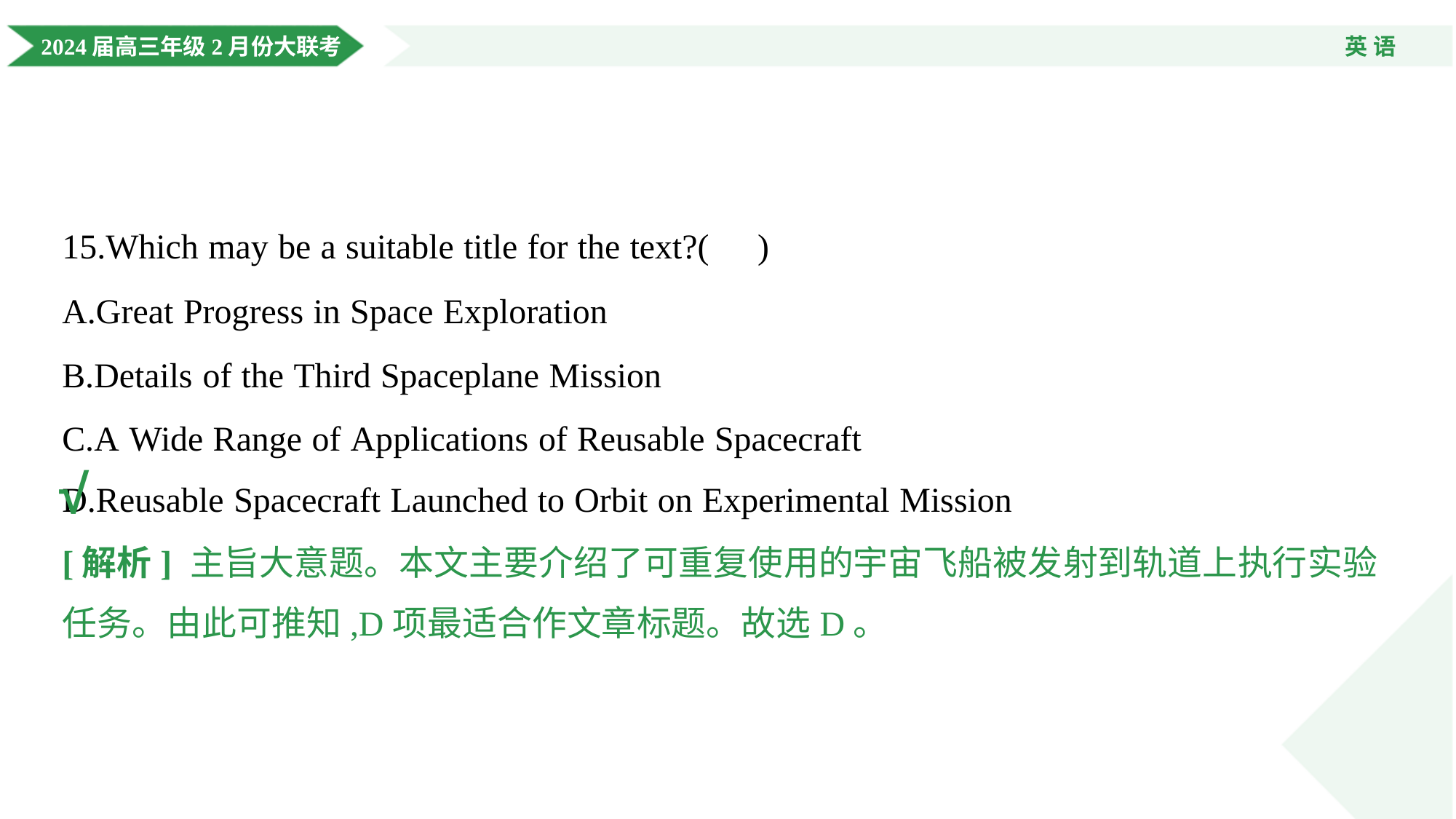

15.Which may be a suitable title for the text?(     )
A.Great Progress in Space Exploration
B.Details of the Third Spaceplane Mission
C.A Wide Range of Applications of Reusable Spacecraft
D.Reusable Spacecraft Launched to Orbit on Experimental Mission
√
[解析] 主旨大意题。本文主要介绍了可重复使用的宇宙飞船被发射到轨道上执行实验
任务。由此可推知,D项最适合作文章标题。故选D。